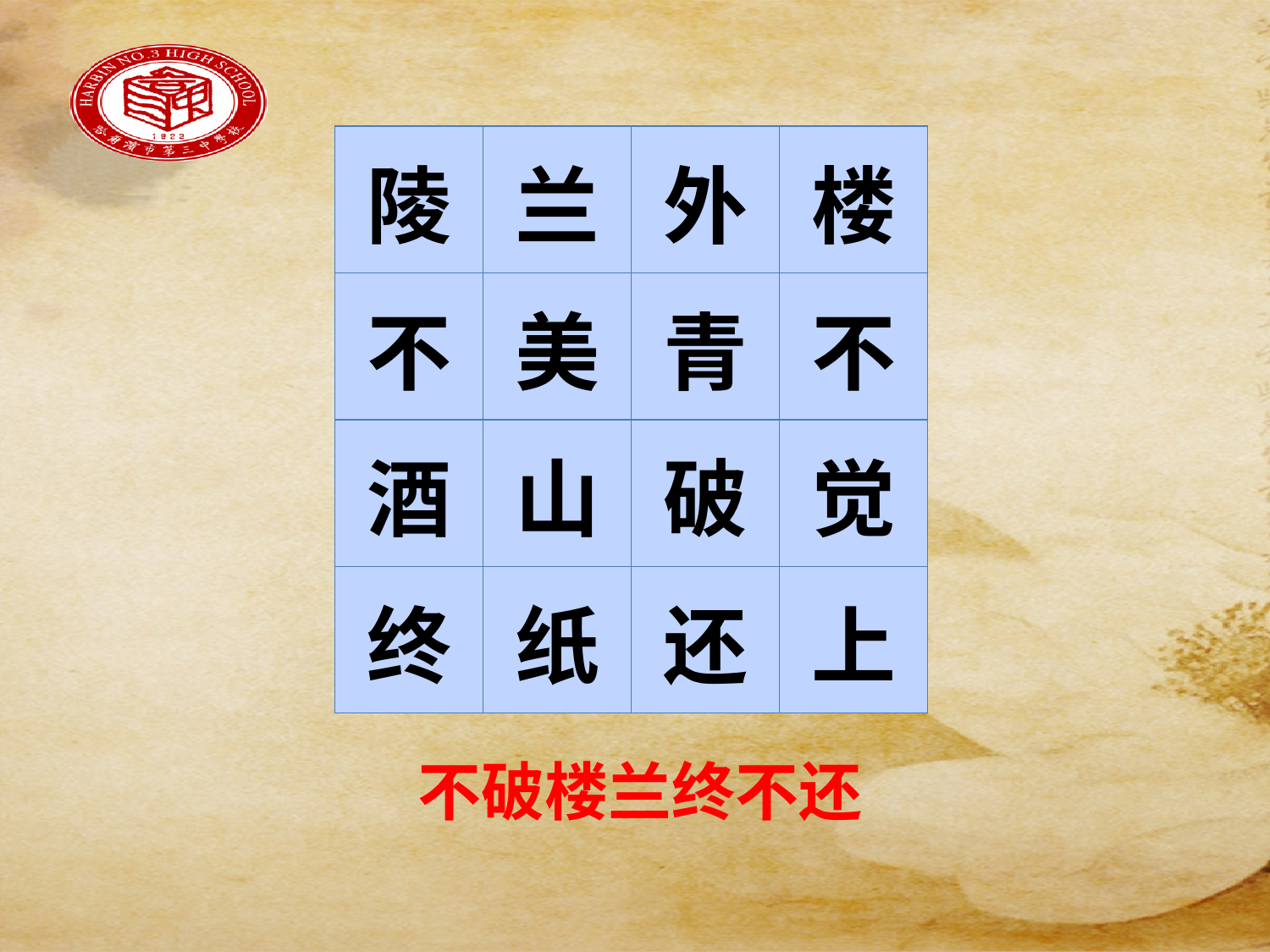

#
| 陵 | 兰 | 外 | 楼 |
| --- | --- | --- | --- |
| 不 | 美 | 青 | 不 |
| 酒 | 山 | 破 | 觉 |
| 终 | 纸 | 还 | 上 |
不破楼兰终不还